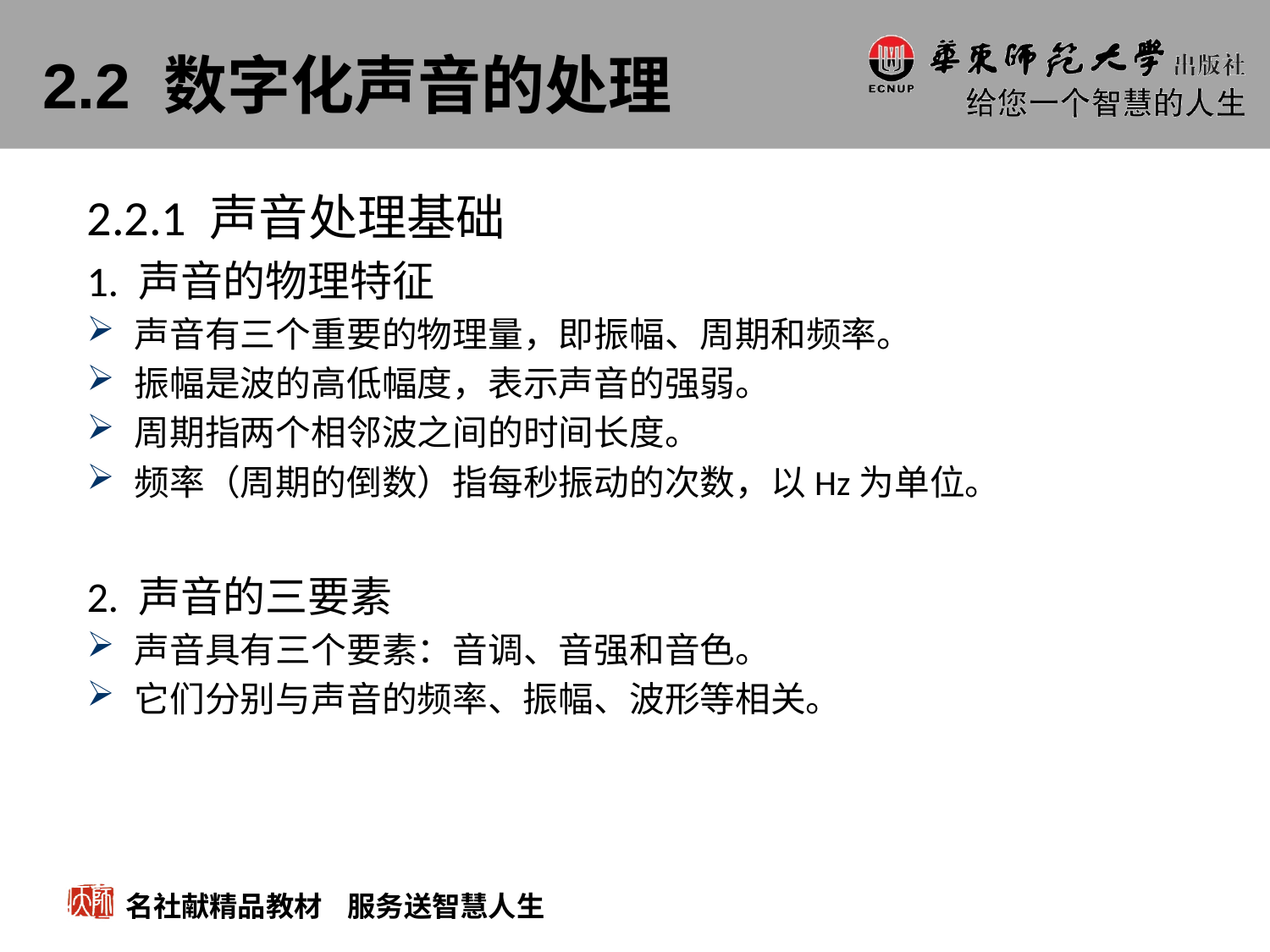

# 2.2 数字化声音的处理
2.2.1 声音处理基础
1. 声音的物理特征
声音有三个重要的物理量，即振幅、周期和频率。
振幅是波的高低幅度，表示声音的强弱。
周期指两个相邻波之间的时间长度。
频率（周期的倒数）指每秒振动的次数，以Hz为单位。

2. 声音的三要素
声音具有三个要素：音调、音强和音色。
它们分别与声音的频率、振幅、波形等相关。